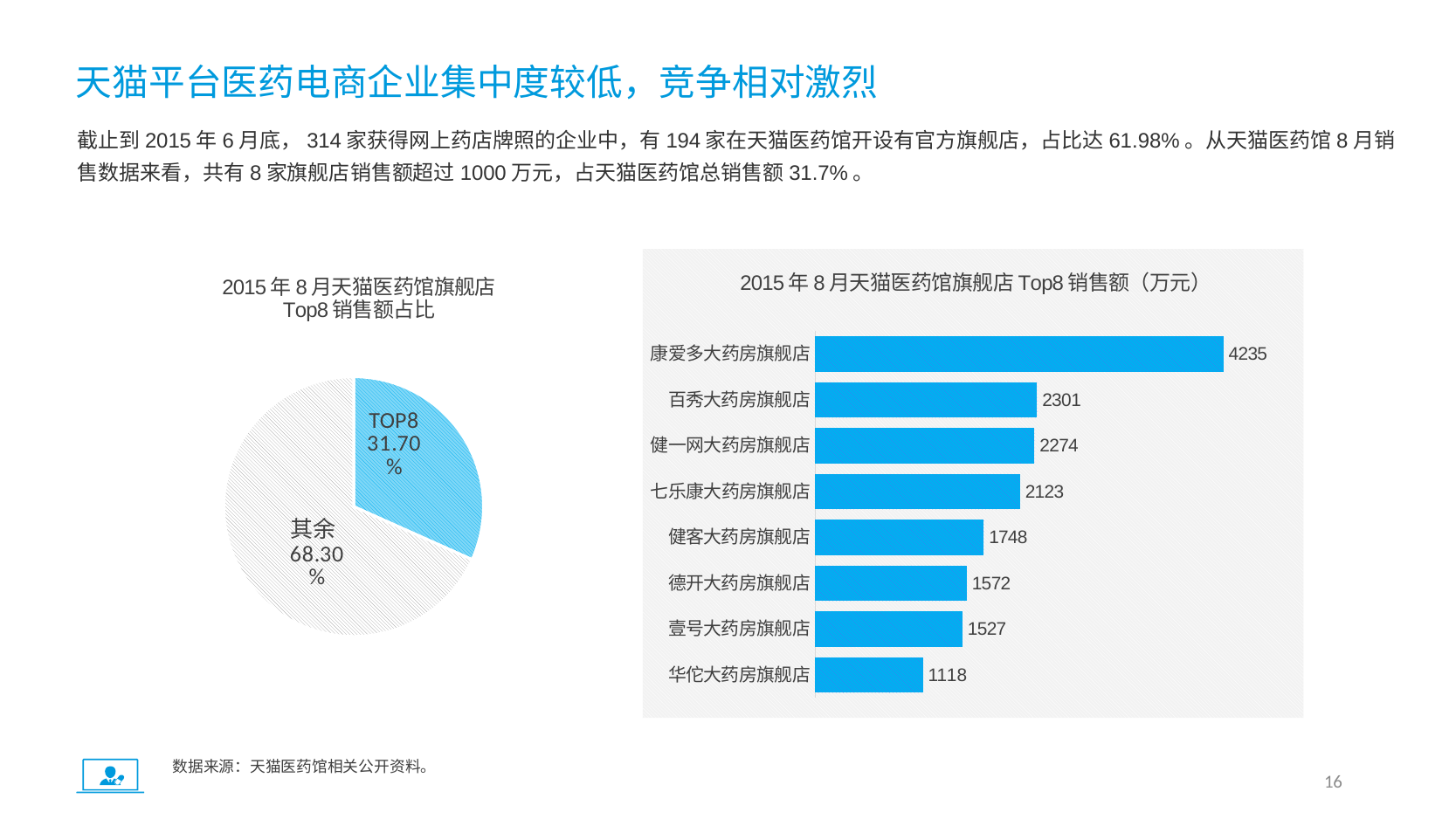

天猫平台医药电商企业集中度较低，竞争相对激烈
截止到2015年6月底，314家获得网上药店牌照的企业中，有194家在天猫医药馆开设有官方旗舰店，占比达61.98%。从天猫医药馆8月销售数据来看，共有8家旗舰店销售额超过1000万元，占天猫医药馆总销售额31.7%。

### Chart: 2015年8月天猫医药馆旗舰店
Top8销售额占比

| Category | 销售额占比 |
|---|---|
| TOP8 | 0.317 |
| 其余 | 0.683 |

### Chart: 2015年8月天猫医药馆旗舰店Top8销售额（万元）

| Category | 销售额（万元） |
|---|---|
| 华佗大药房旗舰店 | 1118.0 |
| 壹号大药房旗舰店 | 1527.0 |
| 德开大药房旗舰店 | 1572.0 |
| 健客大药房旗舰店 | 1748.0 |
| 七乐康大药房旗舰店 | 2123.0 |
| 健一网大药房旗舰店 | 2274.0 |
| 百秀大药房旗舰店 | 2301.0 |
| 康爱多大药房旗舰店 | 4235.0 |
数据来源：天猫医药馆相关公开资料。
16